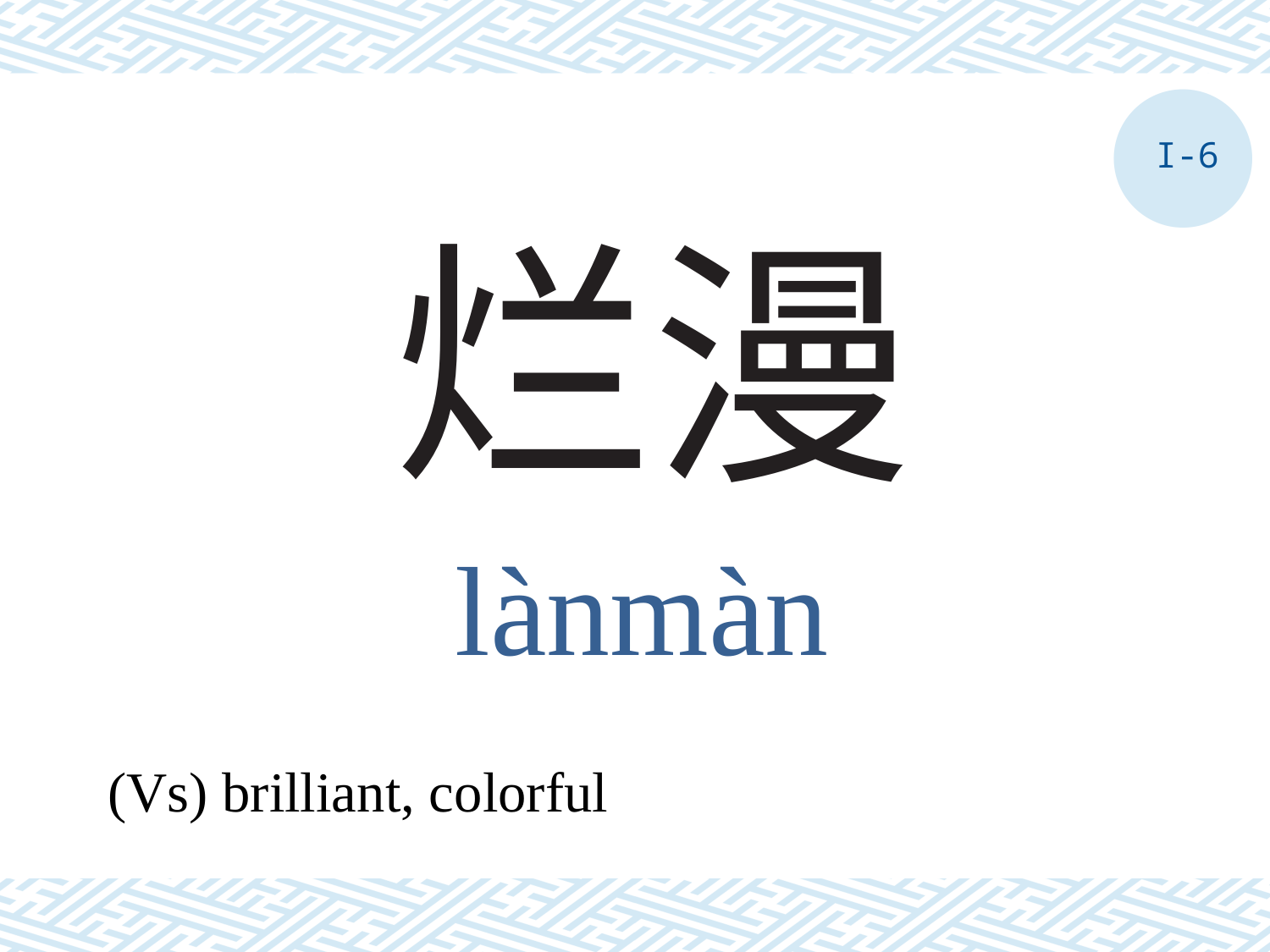

I-6

# 烂漫
lànmàn
(Vs) brilliant, colorful